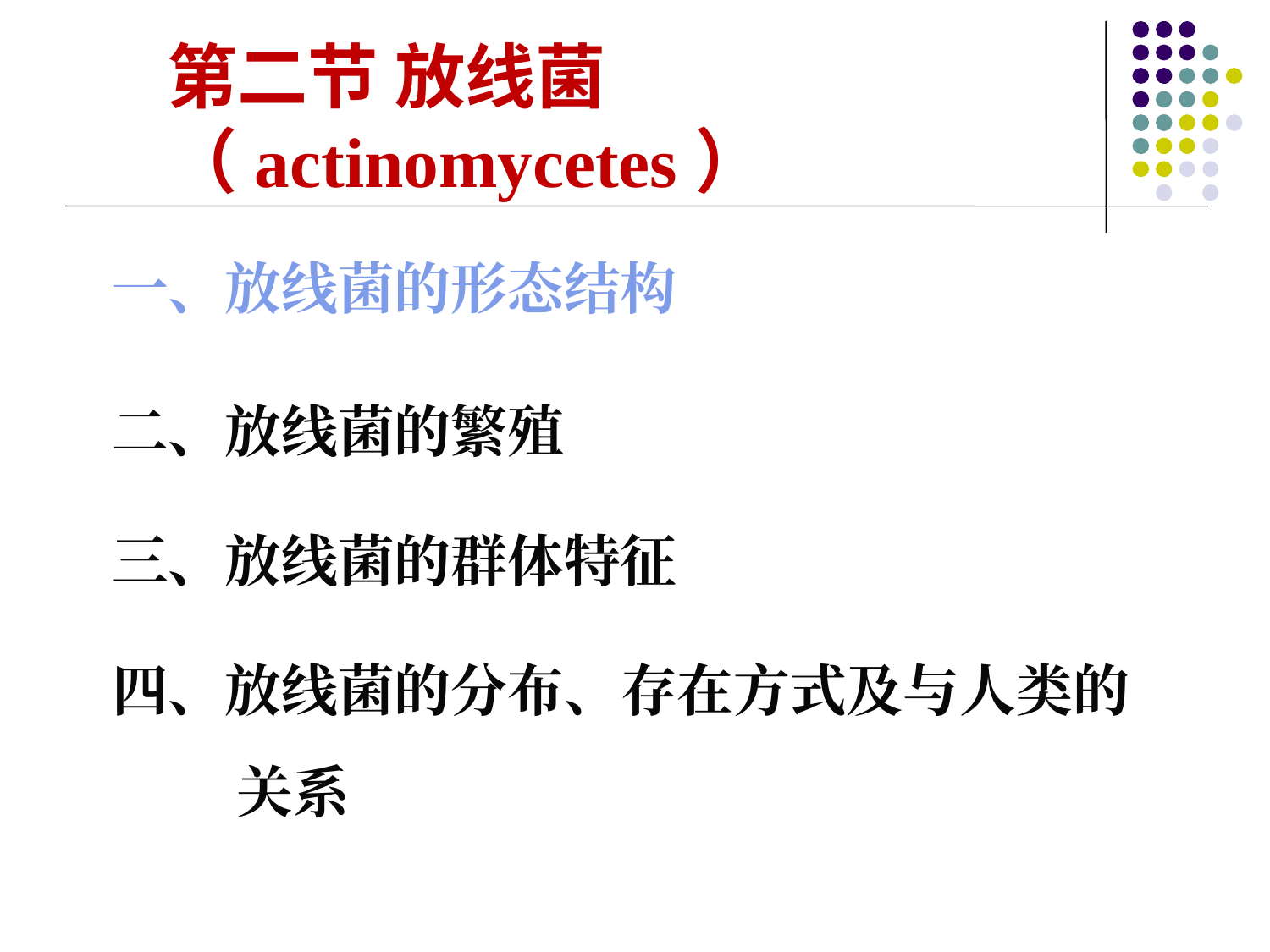

第二节 放线菌（actinomycetes）

一、放线菌的形态结构
二、放线菌的繁殖
三、放线菌的群体特征
四、放线菌的分布、存在方式及与人类的关系